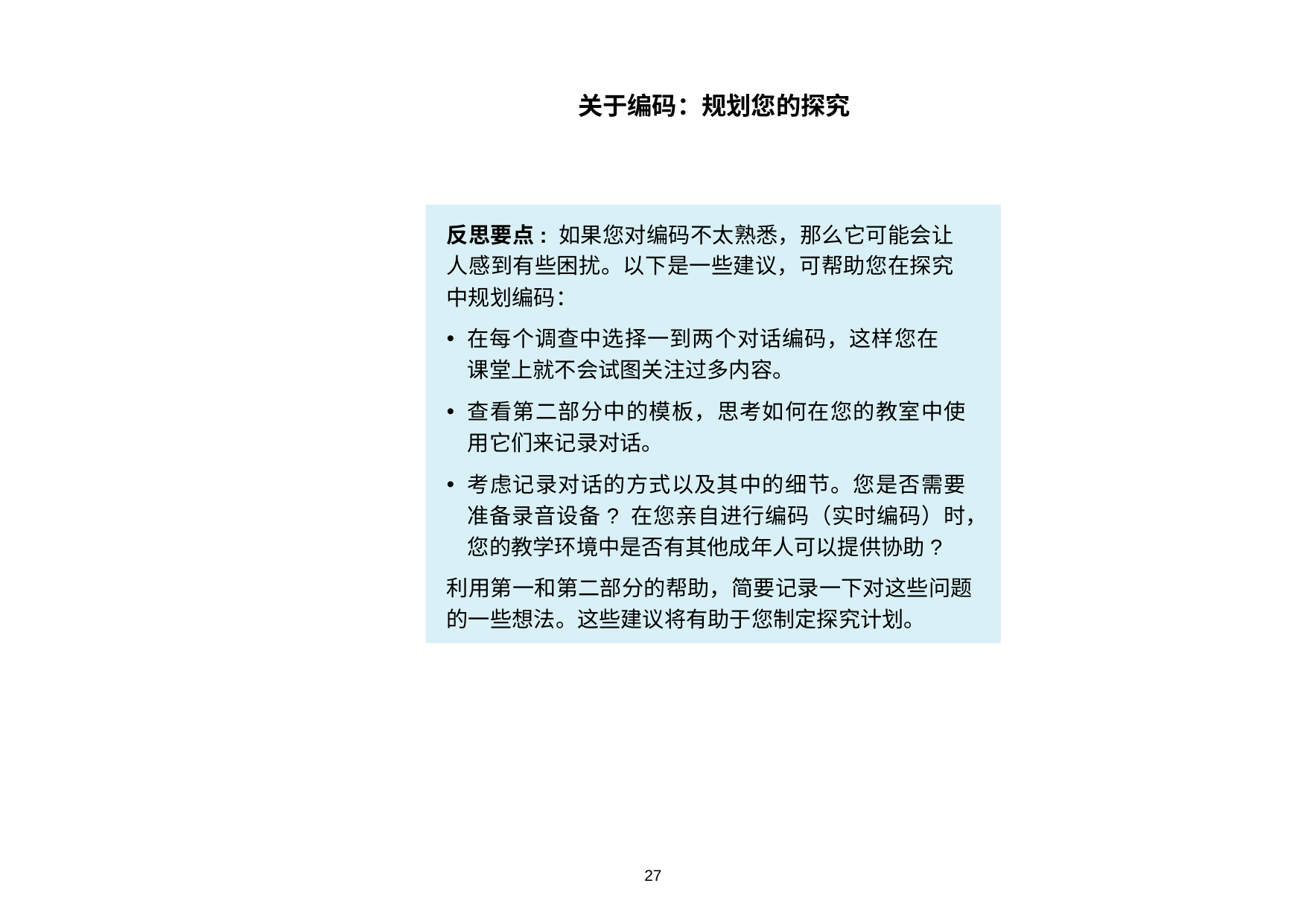

关于编码：规划您的探究
反思要点: 如果您对编码不太熟悉，那么它可能会让人感到有些困扰。以下是一些建议，可帮助您在探究中规划编码：
在每个调查中选择一到两个对话编码，这样您在课堂上就不会试图关注过多内容。
查看第二部分中的模板，思考如何在您的教室中使用它们来记录对话。
考虑记录对话的方式以及其中的细节。您是否需要准备录音设备? 在您亲自进行编码（实时编码）时，您的教学环境中是否有其他成年人可以提供协助?
利用第一和第二部分的帮助，简要记录一下对这些问题的一些想法。这些建议将有助于您制定探究计划。
27